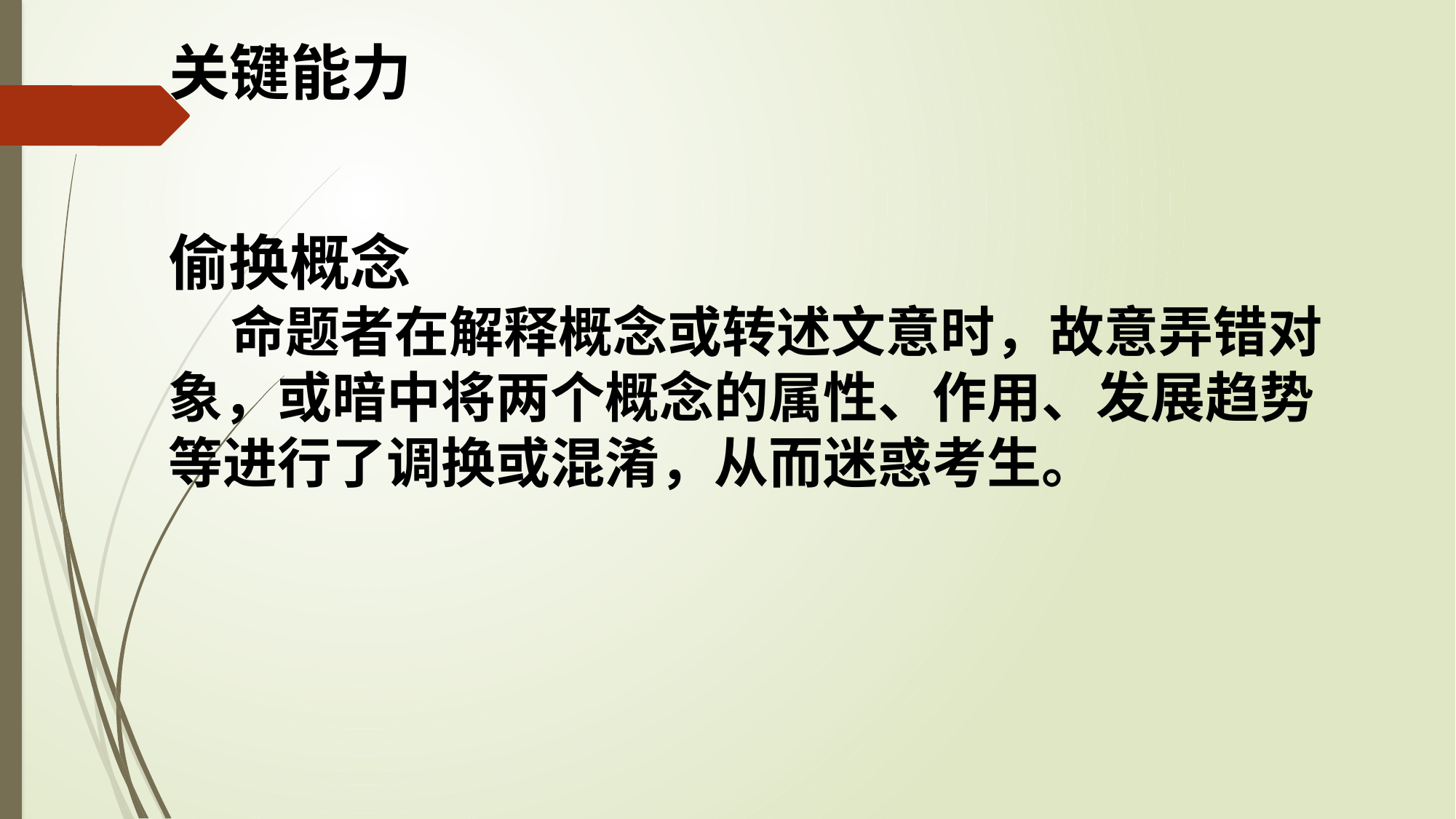

关键能力
偷换概念
    命题者在解释概念或转述文意时，故意弄错对象，或暗中将两个概念的属性、作用、发展趋势等进行了调换或混淆，从而迷惑考生。